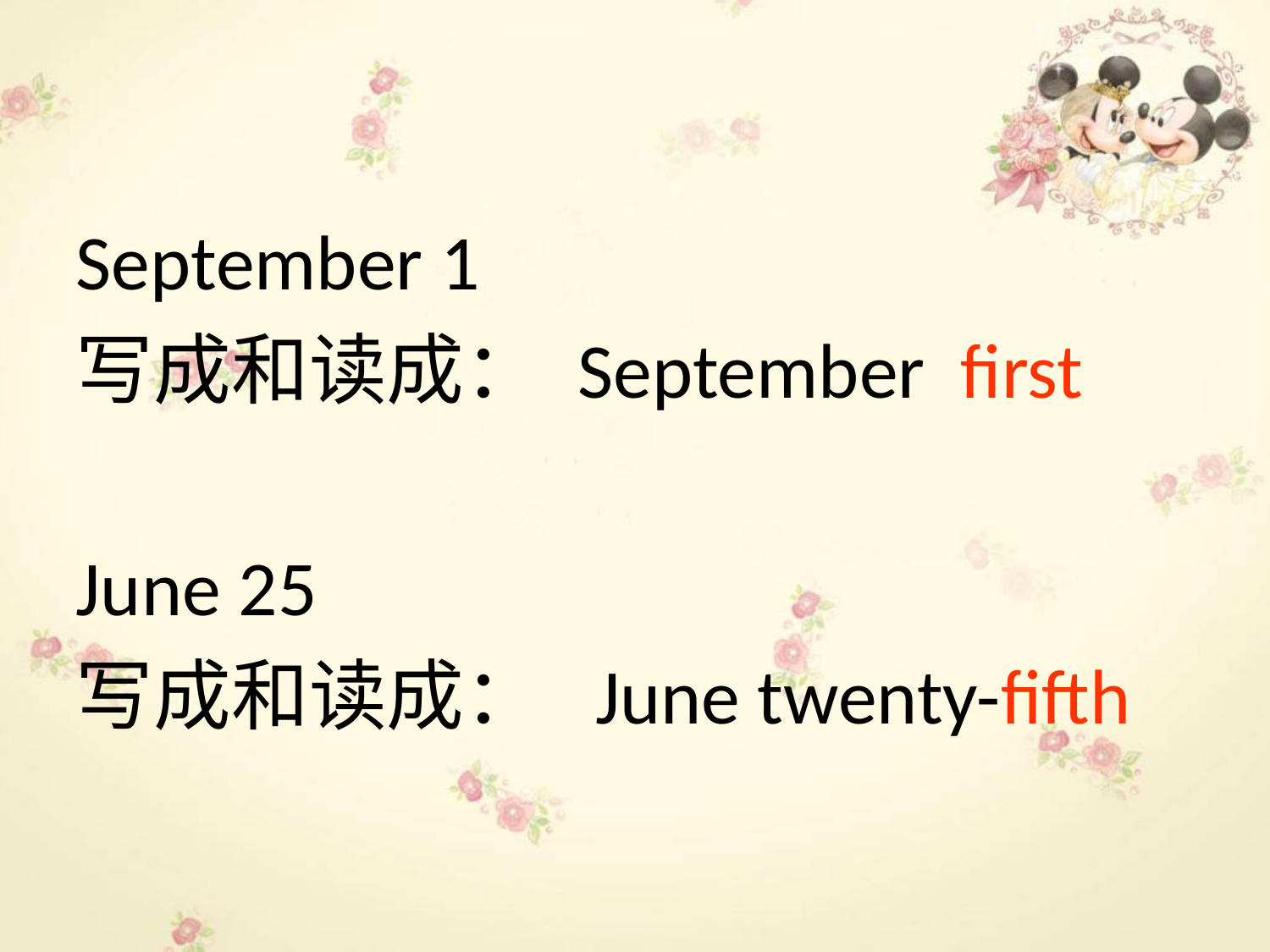

#
September 1
写成和读成： September  first

June 25
写成和读成：  June twenty-fifth